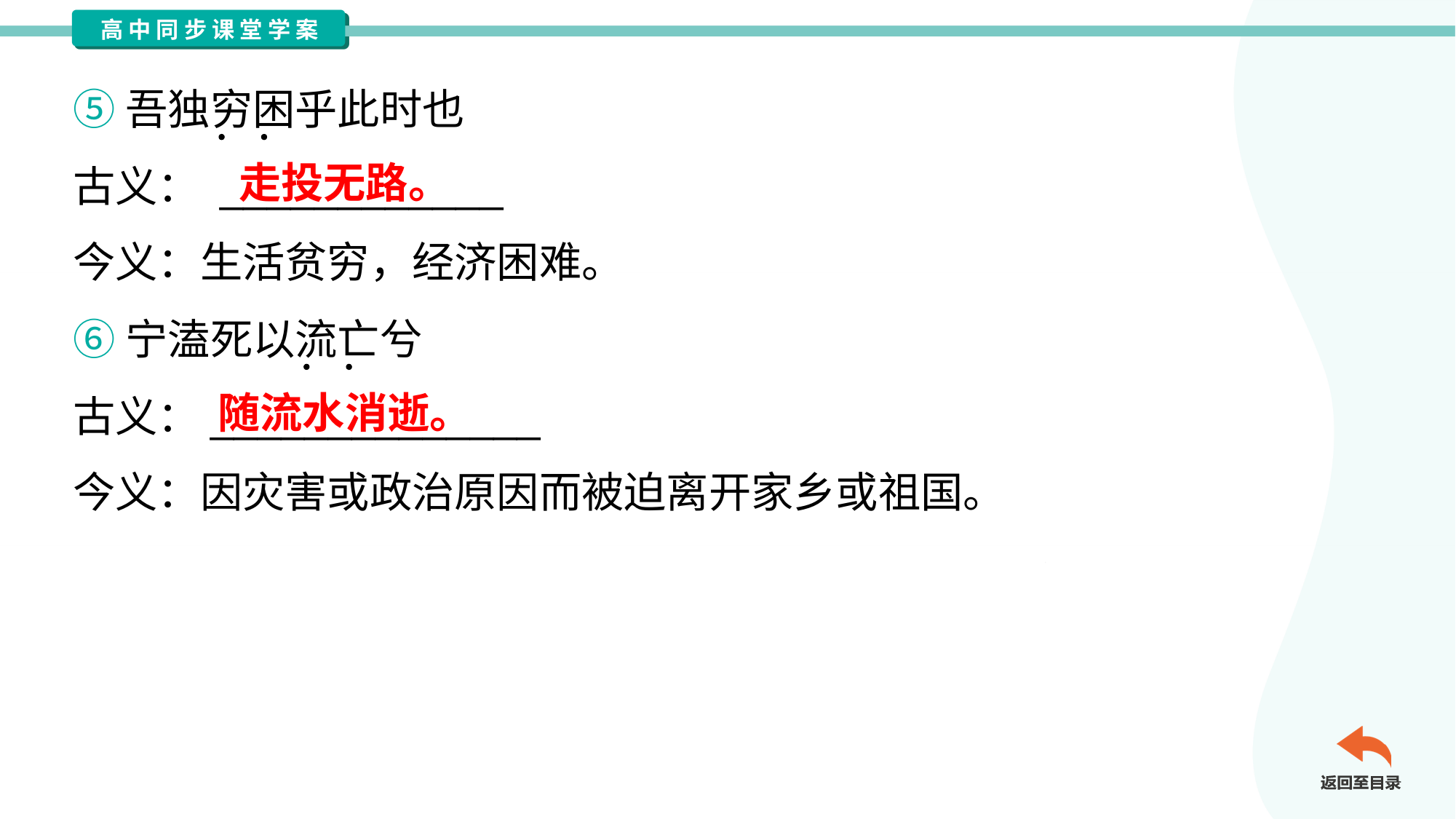

⑤吾独穷困乎此时也
古义： ____________
今义：生活贫穷，经济困难。
走投无路。

⑥宁溘死以流亡兮
古义：______________
今义：因灾害或政治原因而被迫离开家乡或祖国。
随流水消逝。